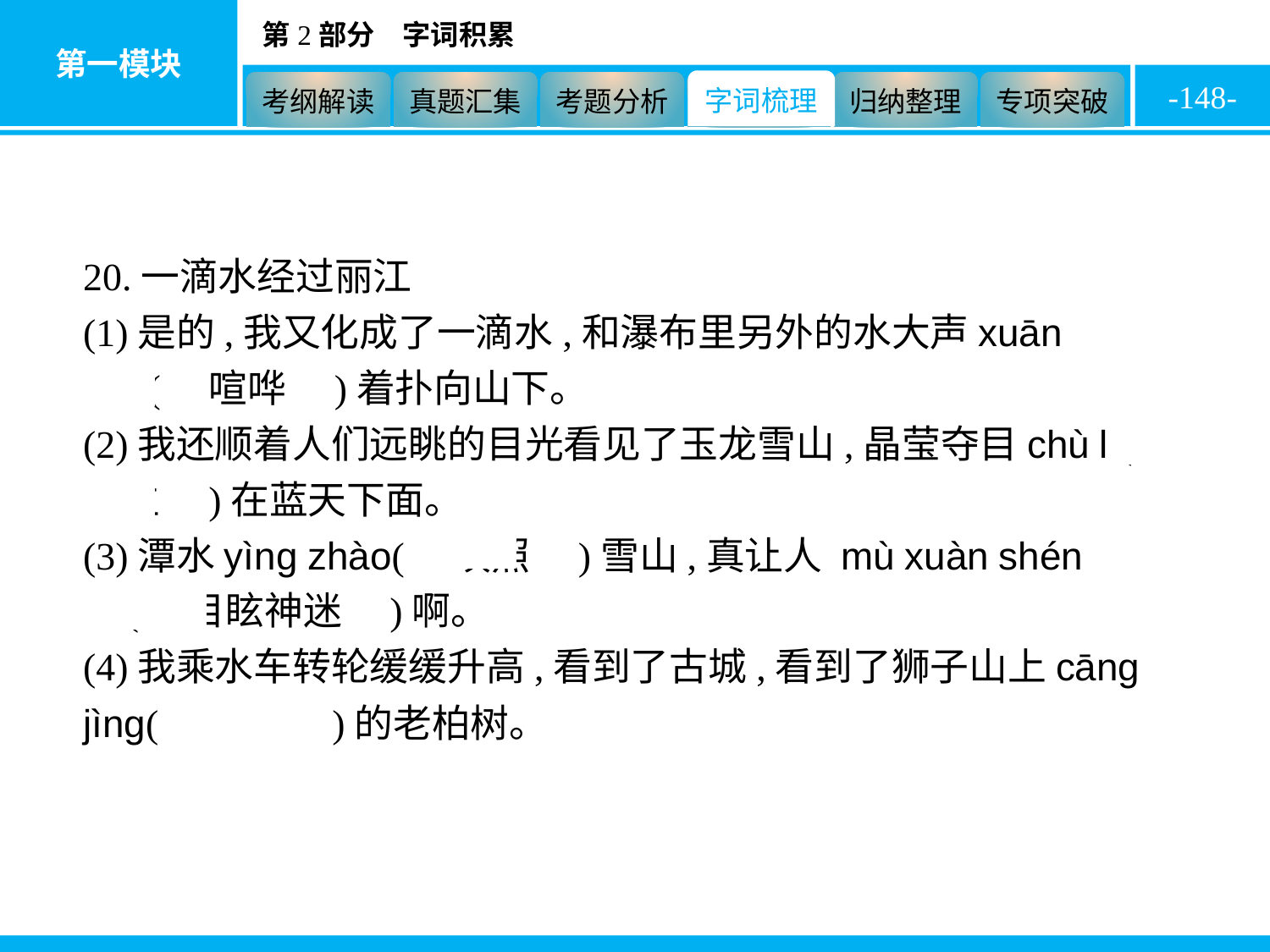

-148-
20.一滴水经过丽江
(1)是的,我又化成了一滴水,和瀑布里另外的水大声xuān huá(　喧哗　)着扑向山下。
(2)我还顺着人们远眺的目光看见了玉龙雪山,晶莹夺目chù lì(　矗立　)在蓝天下面。
(3)潭水yìng zhào(　映照　)雪山,真让人 mù xuàn shén mí(　目眩神迷　)啊。
(4)我乘水车转轮缓缓升高,看到了古城,看到了狮子山上cāng jìng(　苍劲　)的老柏树。